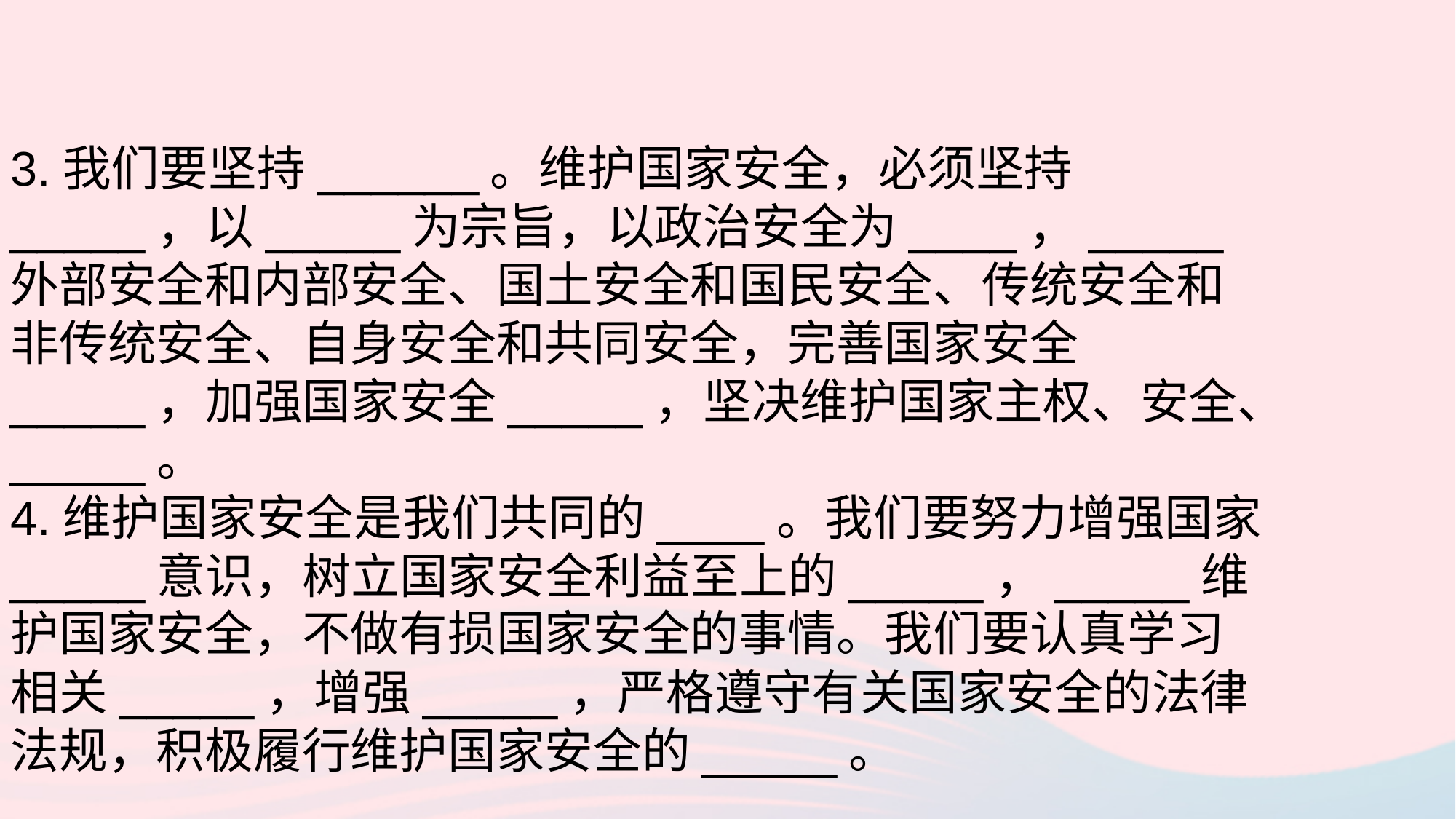

3.我们要坚持______。维护国家安全，必须坚持_____，以_____为宗旨，以政治安全为____，_____外部安全和内部安全、国土安全和国民安全、传统安全和非传统安全、自身安全和共同安全，完善国家安全_____，加强国家安全_____，坚决维护国家主权、安全、_____。
4.维护国家安全是我们共同的____。我们要努力增强国家_____意识，树立国家安全利益至上的_____，_____维护国家安全，不做有损国家安全的事情。我们要认真学习相关_____，增强_____，严格遵守有关国家安全的法律法规，积极履行维护国家安全的_____。